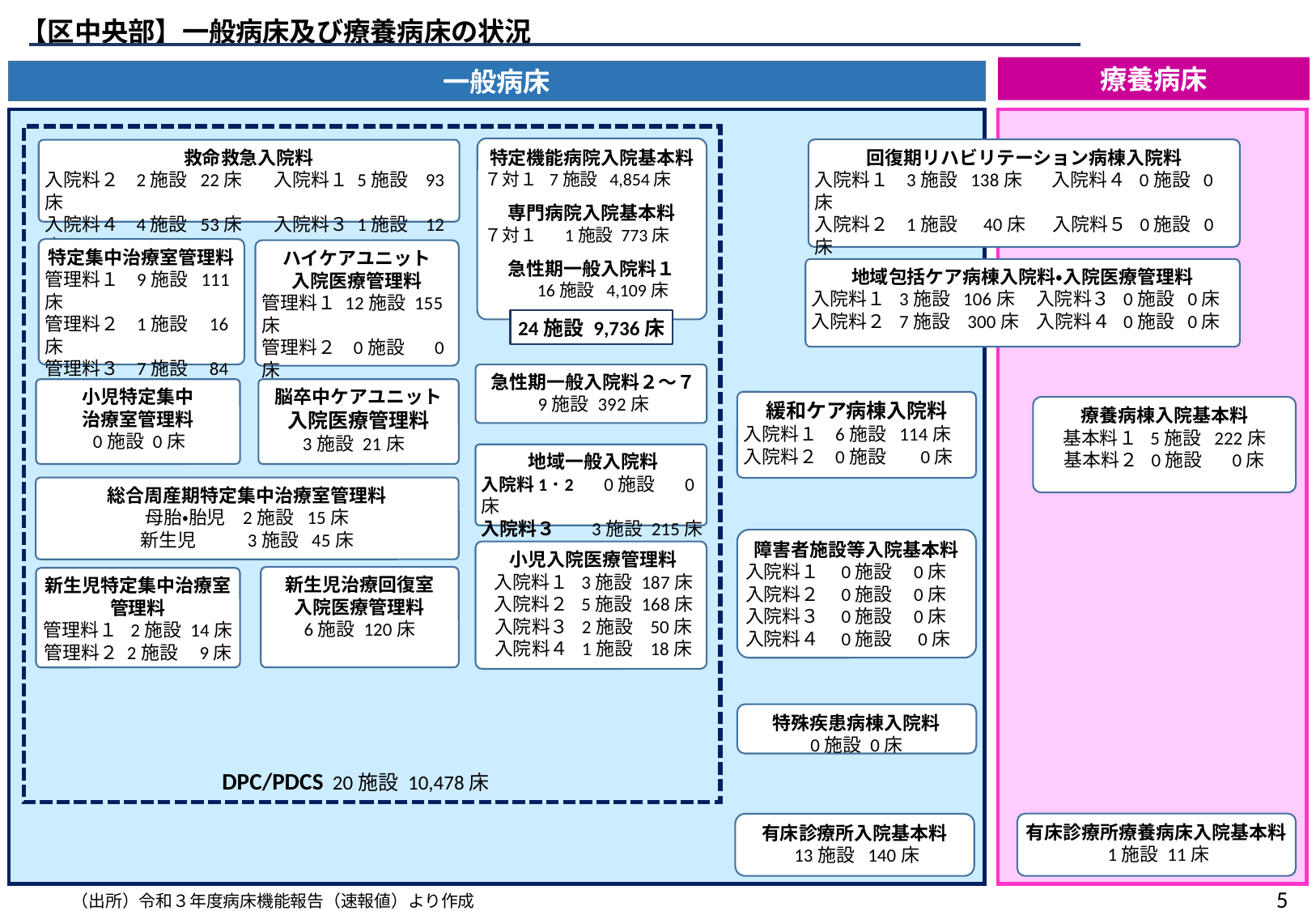

【区中央部】一般病床及び療養病床の状況
療養病床
一般病床

特定機能病院入院基本料
７対１  7施設  4,854床

専門病院入院基本料
７対１      1施設 773床

急性期一般入院料１
             16施設  4,109床

回復期リハビリテーション病棟入院料
入院料１   3施設  138床       入院料４  0施設  0床
入院料２   1施設     40床　  入院料５  0施設  0床
入院料３   2施設     81床       入院料６  0施設  0床
救命救急入院料
入院料２   2施設  22床　   入院料１ 5施設   93床
入院料４   4施設  53床　   入院料３ 1施設   12床
特定集中治療室管理料
管理料１   9施設  111床
管理料２   1施設    16床
管理料３   7施設    84床
管理料４   1施設    18床
ハイケアユニット
入院医療管理料
管理料１ 12施設 155床
管理料２   0施設      0床
地域包括ケア病棟入院料・入院医療管理料
入院料１  3施設  106床     入院料３  0施設  0床
入院料２  7施設   300床    入院料４  0施設  0床
24施設 9,736床
急性期一般入院料２～７
9施設 392床
小児特定集中
治療室管理料
            0施設 0床
脳卒中ケアユニット
入院医療管理料
         3施設 21床
緩和ケア病棟入院料
入院料１   6施設  114床
入院料２   0施設       0床
療養病棟入院基本料
基本料１  5施設  222床
基本料２  0施設      0床
地域一般入院料
入院料1･2　 0施設      0床
入院料３　   3施設 215床
総合周産期特定集中治療室管理料
母胎・胎児   2施設  15床
新生児           3施設  45床

障害者施設等入院基本料
入院料１    0施設    0床
入院料２    0施設    0床
入院料３    0施設    0床
入院料４    0施設     0床
小児入院医療管理料
入院料１  3施設 187床
入院料２  5施設 168床
入院料３  2施設   50床
入院料４  1施設   18床
新生児治療回復室
入院医療管理料
6施設 120床
新生児特定集中治療室
管理料
管理料１  2施設 14床
管理料２ 2施設    9床
特殊疾患病棟入院料
0施設 0床
DPC/PDCS  20施設 10,478床
有床診療所療養病床入院基本料
 1施設 11床
有床診療所入院基本料
 13施設  140床
5
（出所）令和３年度病床機能報告（速報値）より作成